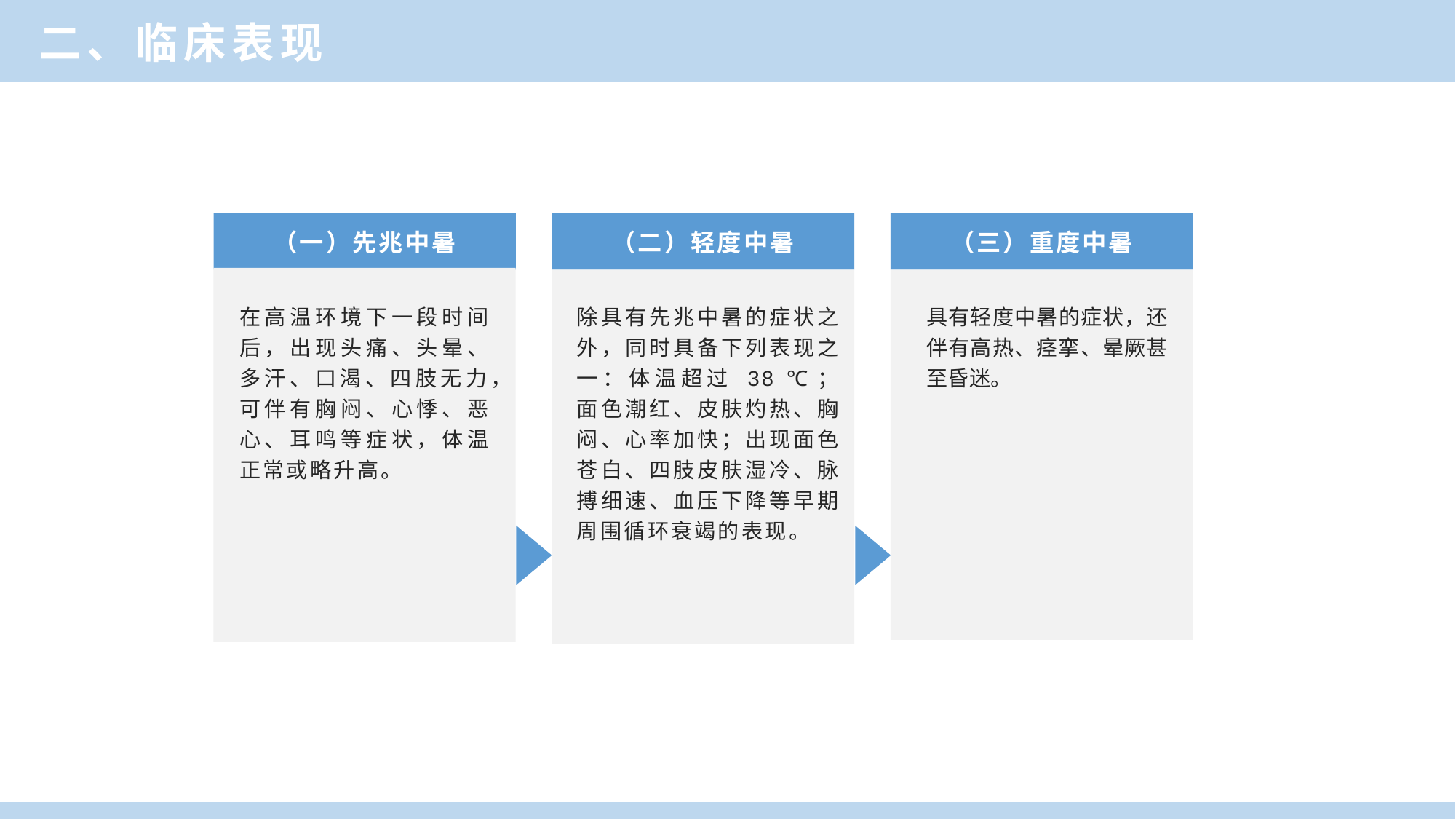

二、临床表现
（一）先兆中暑
（二）轻度中暑
（三）重度中暑

在高温环境下一段时间后，出现头痛、头晕、多汗、口渴、四肢无力，可伴有胸闷、心悸、恶心、耳鸣等症状，体温正常或略升高。
除具有先兆中暑的症状之外，同时具备下列表现之一：体温超过 38 ℃；面色潮红、皮肤灼热、胸闷、心率加快；出现面色苍白、四肢皮肤湿冷、脉搏细速、血压下降等早期周围循环衰竭的表现。
具有轻度中暑的症状，还伴有高热、痉挛、晕厥甚至昏迷。